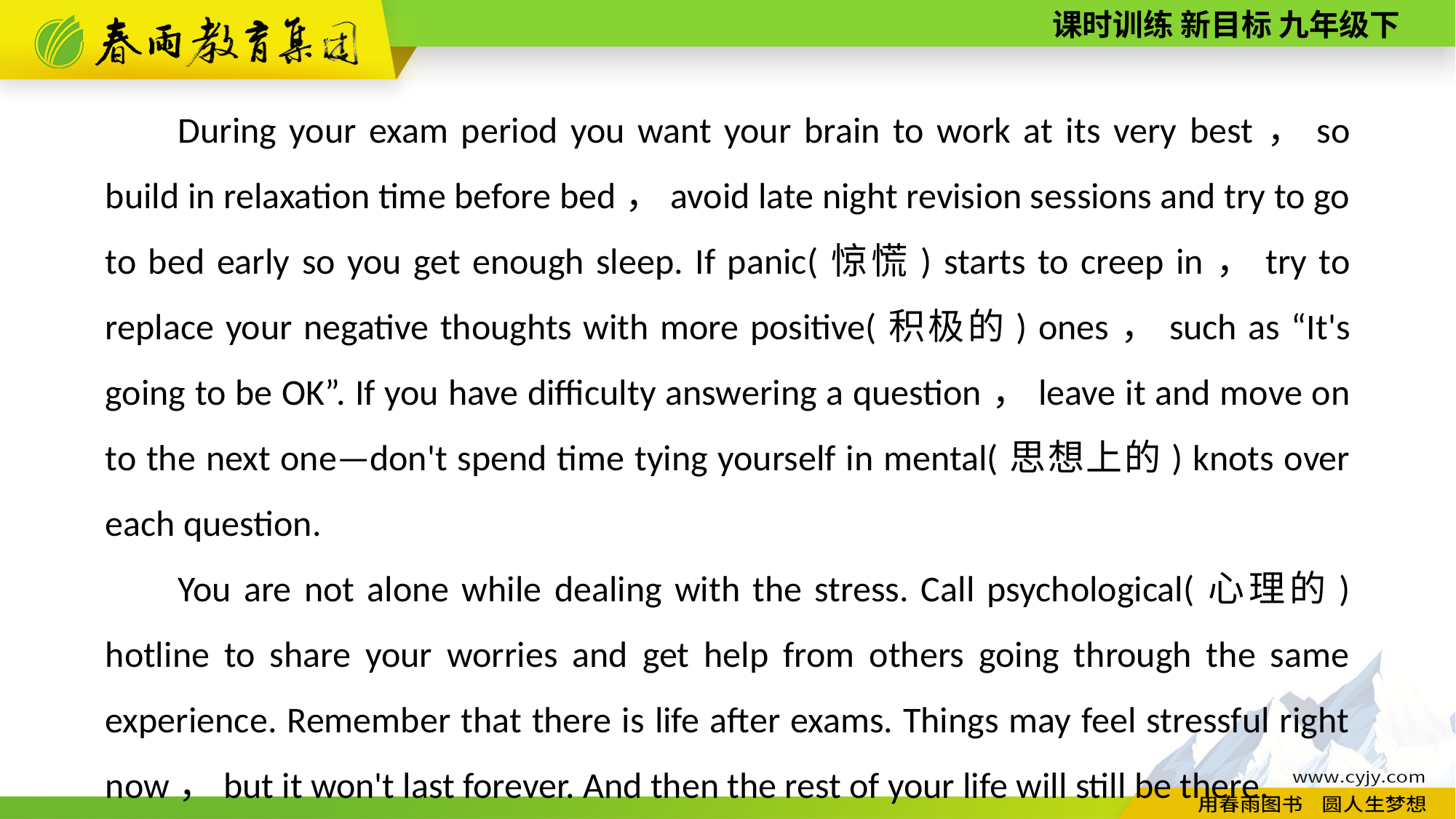

During your exam period you want your brain to work at its very best，so build in relaxation time before bed，avoid late night revision sessions and try to go to bed early so you get enough sleep. If panic(惊慌) starts to creep in，try to replace your negative thoughts with more positive(积极的) ones，such as “It's going to be OK”. If you have difficulty answering a question，leave it and move on to the next one—don't spend time tying yourself in mental(思想上的) knots over each question.
You are not alone while dealing with the stress. Call psychological(心理的) hotline to share your worries and get help from others going through the same experience. Remember that there is life after exams. Things may feel stressful right now，but it won't last forever. And then the rest of your life will still be there.